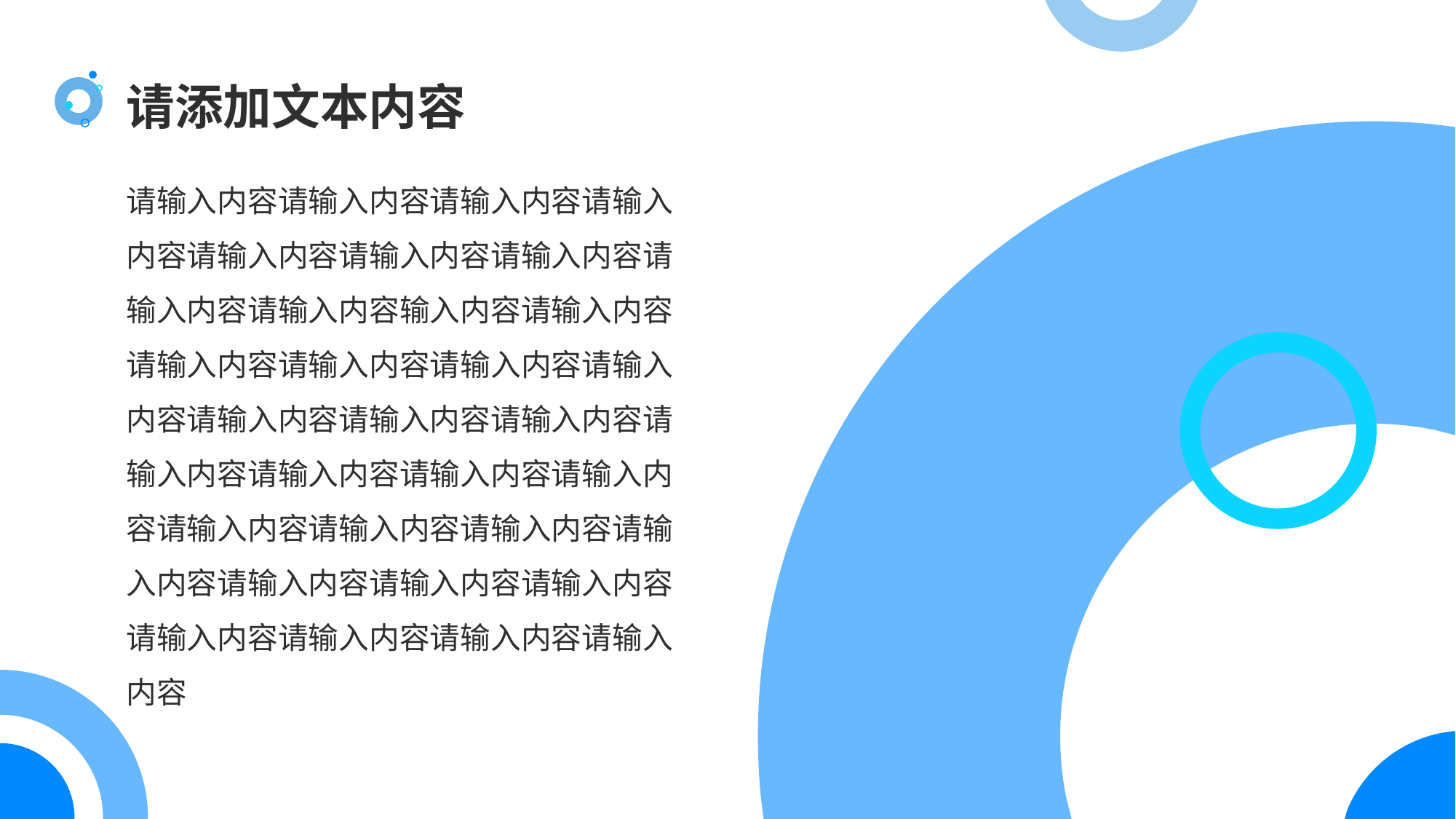

请添加文本内容

请输入内容请输入内容请输入内容请输入内容请输入内容请输入内容请输入内容请输入内容请输入内容输入内容请输入内容请输入内容请输入内容请输入内容请输入内容请输入内容请输入内容请输入内容请输入内容请输入内容请输入内容请输入内容请输入内容请输入内容请输入内容请输入内容请输入内容请输入内容请输入内容请输入内容请输入内容请输入内容请输入内容